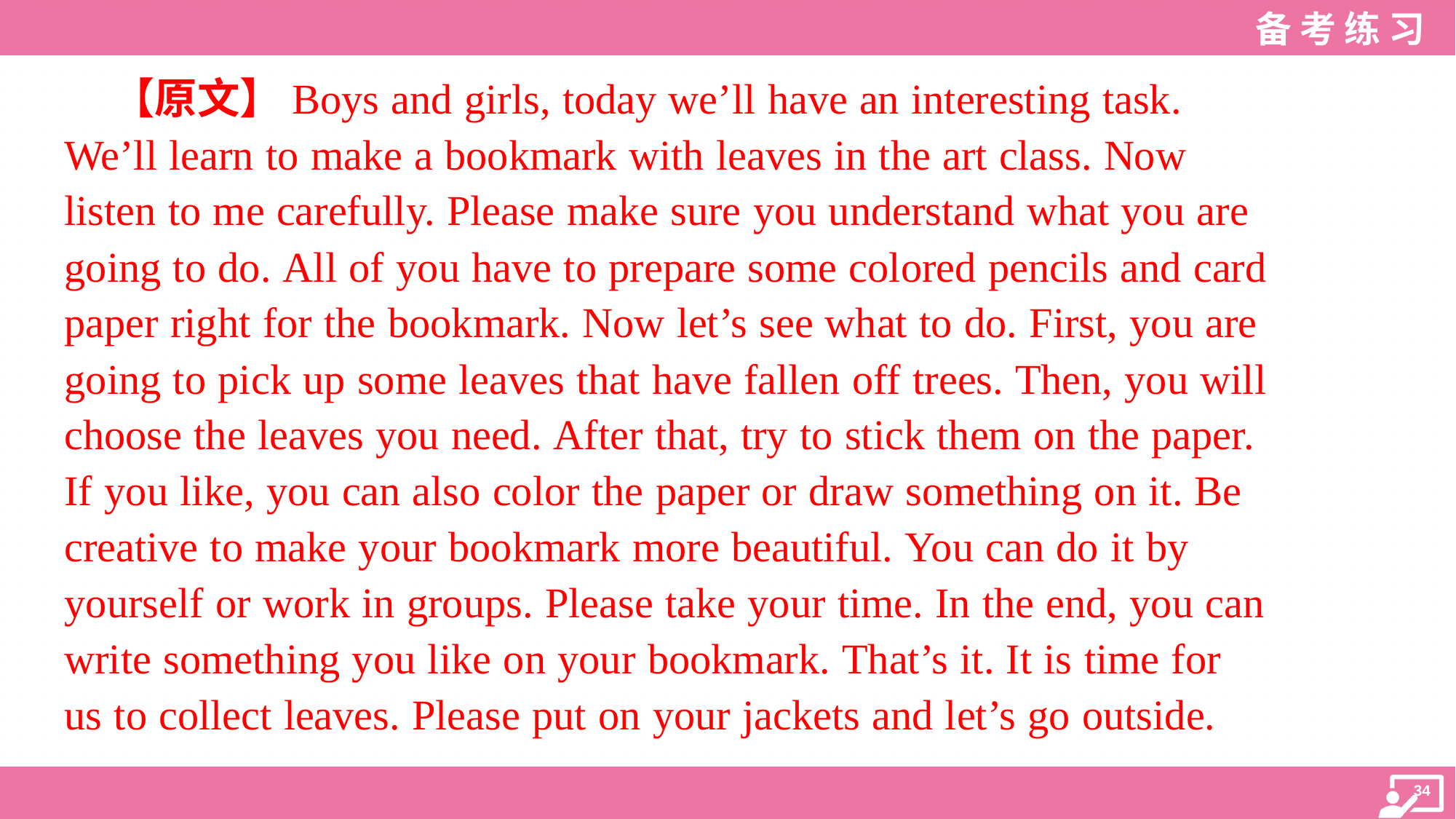

【原文】Boys and girls, today we’ll have an interesting task.
We’ll learn to make a bookmark with leaves in the art class. Now
listen to me carefully. Please make sure you understand what you are
going to do. All of you have to prepare some colored pencils and card
paper right for the bookmark. Now let’s see what to do. First, you are
going to pick up some leaves that have fallen off trees. Then, you will
choose the leaves you need. After that, try to stick them on the paper.
If you like, you can also color the paper or draw something on it. Be
creative to make your bookmark more beautiful. You can do it by
yourself or work in groups. Please take your time. In the end, you can
write something you like on your bookmark. That’s it. It is time for
us to collect leaves. Please put on your jackets and let’s go outside.